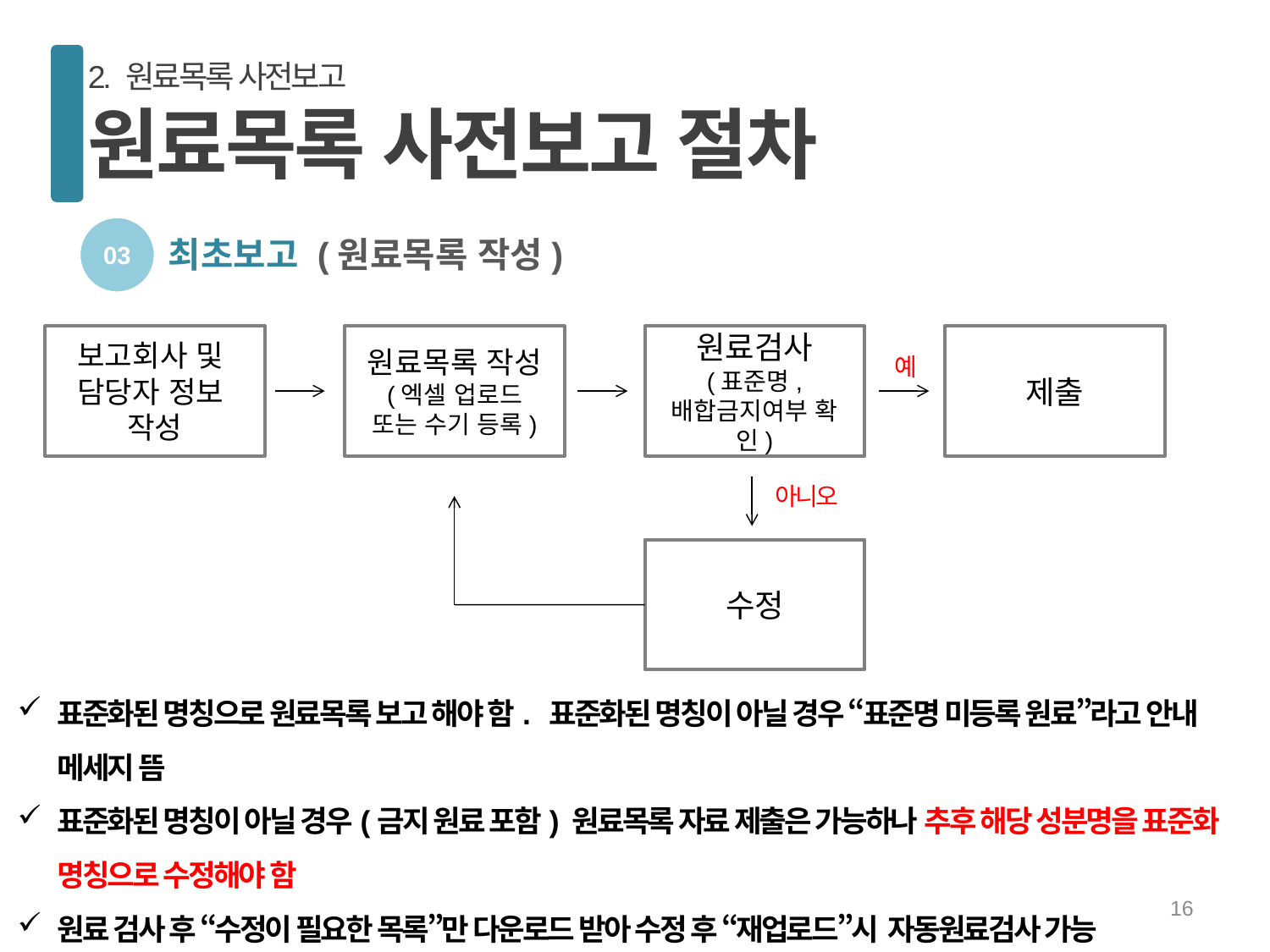

2. 원료목록 사전보고
원료목록 사전보고 절차
03
최초보고 (원료목록 작성)
보고회사 및
담당자 정보
작성
원료목록 작성
(엑셀 업로드
또는 수기 등록)
원료검사
(표준명, 배합금지여부 확인)
제출
예
아니오
수정
표준화된 명칭으로 원료목록 보고 해야 함.  표준화된 명칭이 아닐 경우 “표준명 미등록 원료”라고 안내  메세지 뜸
표준화된 명칭이 아닐 경우(금지 원료 포함) 원료목록 자료 제출은 가능하나 추후 해당 성분명을 표준화 명칭으로 수정해야 함
원료 검사 후 “수정이 필요한 목록”만 다운로드 받아 수정 후 “재업로드”시  자동원료검사 가능
반드시 수정 필요사항이 없는 경우에만  최종 제출버튼 클릭
16